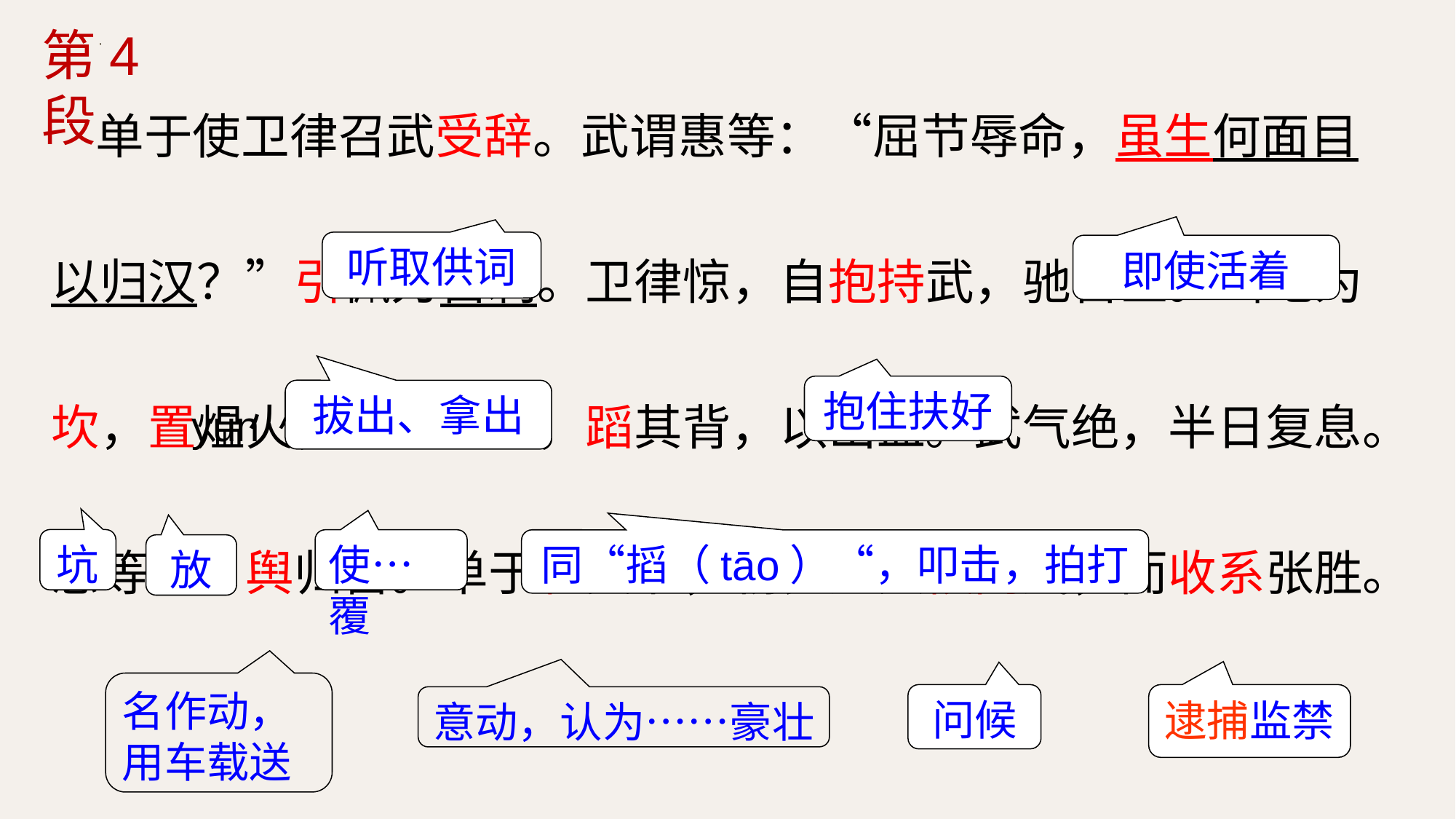

第4段
   单于使卫律召武受辞。武谓惠等：“屈节辱命，虽生何面目以归汉？”引佩刀自刺。卫律惊，自抱持武，驰召医。凿地为坎，置煴火，覆武其上，蹈其背，以出血。武气绝，半日复息。惠等哭，舆归营。单于壮其节，朝夕遣人候问武，而收系张胜。
听取供词
即使活着
抱住扶好
拔出、拿出
yūn
坑
使…覆
同“搯（tāo）“，叩击，拍打
放
名作动，用车载送
逮捕监禁
问候
意动，认为……豪壮